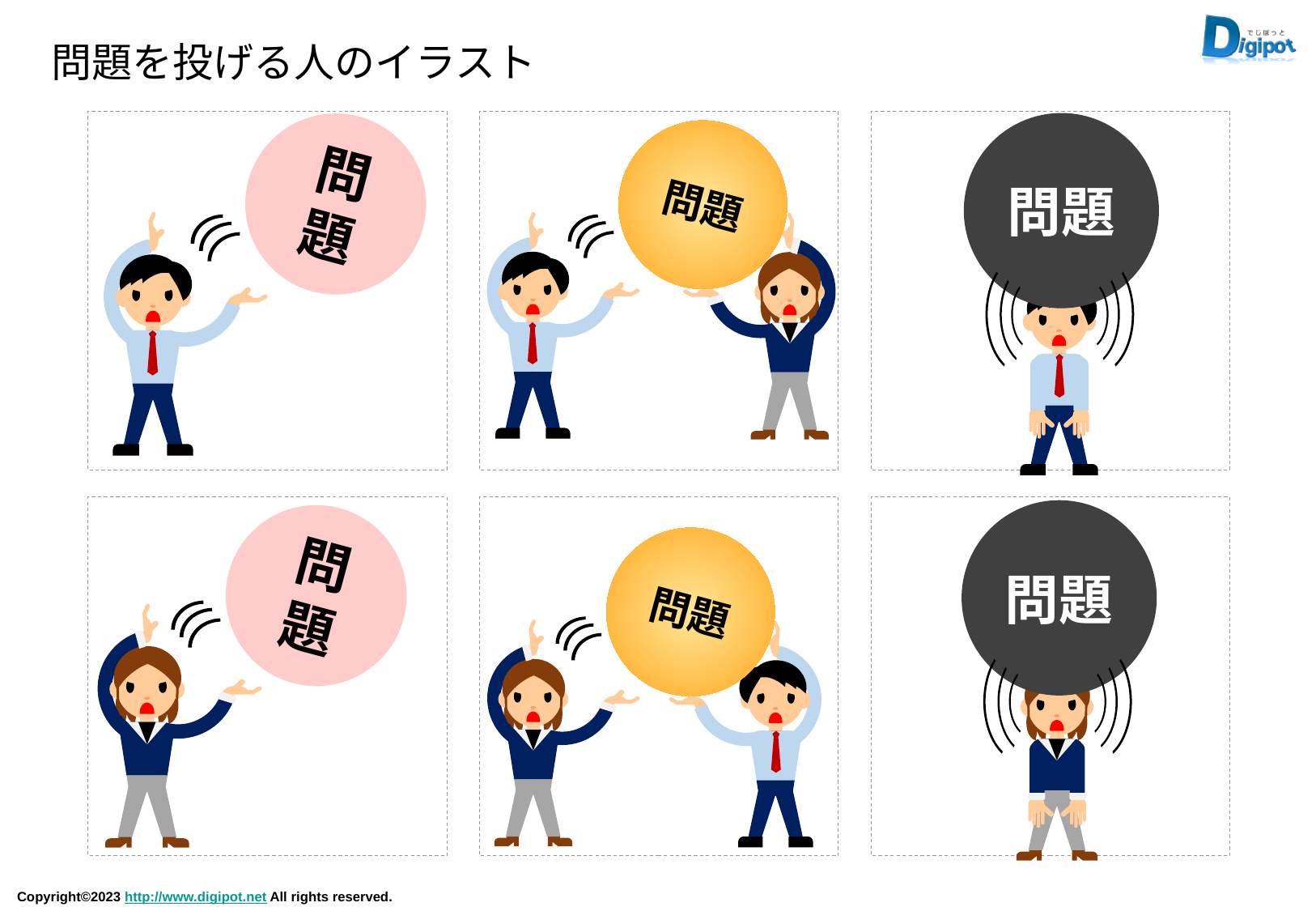

問題を投げる人のイラスト
問題

問題

問題

問題

問題

問題